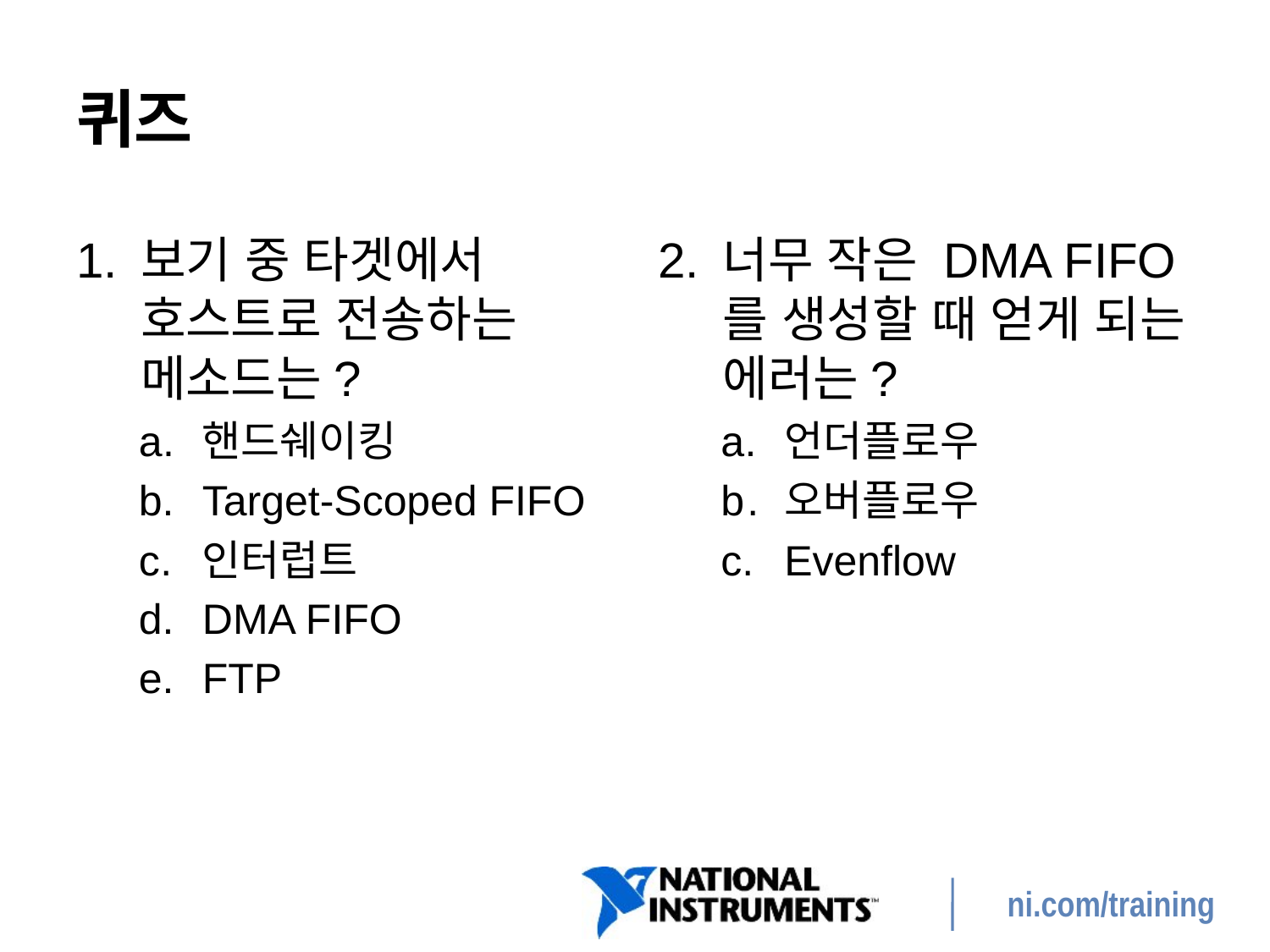

# 퀴즈
보기 중 타겟에서 호스트로 전송하는 메소드는?
핸드쉐이킹
Target-Scoped FIFO
인터럽트
DMA FIFO
FTP
너무 작은 DMA FIFO를 생성할 때 얻게 되는 에러는?
언더플로우
오버플로우
Evenflow